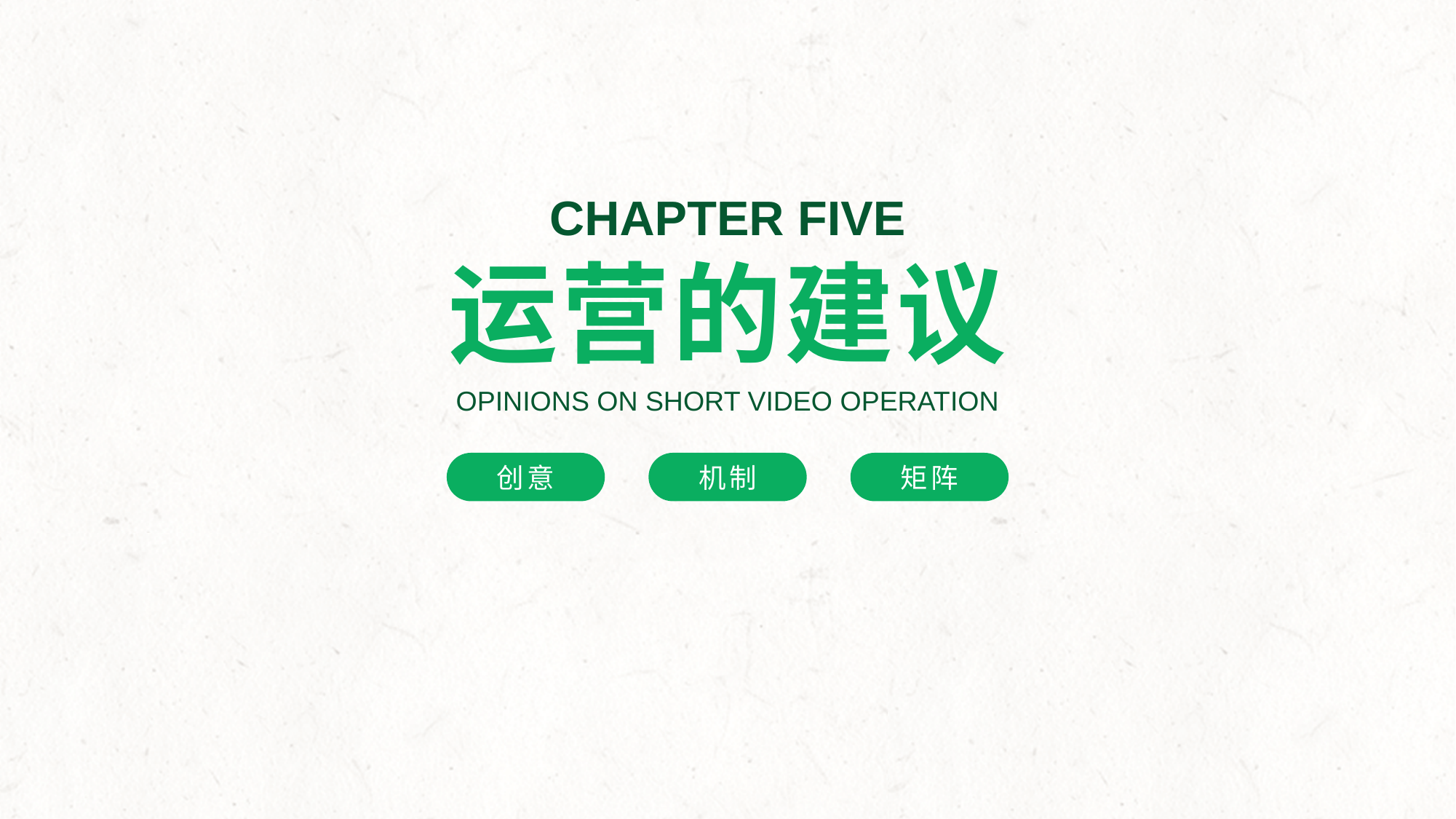

CHAPTER FIVE
运营的建议
OPINIONS ON SHORT VIDEO OPERATION
创意
机制
矩阵